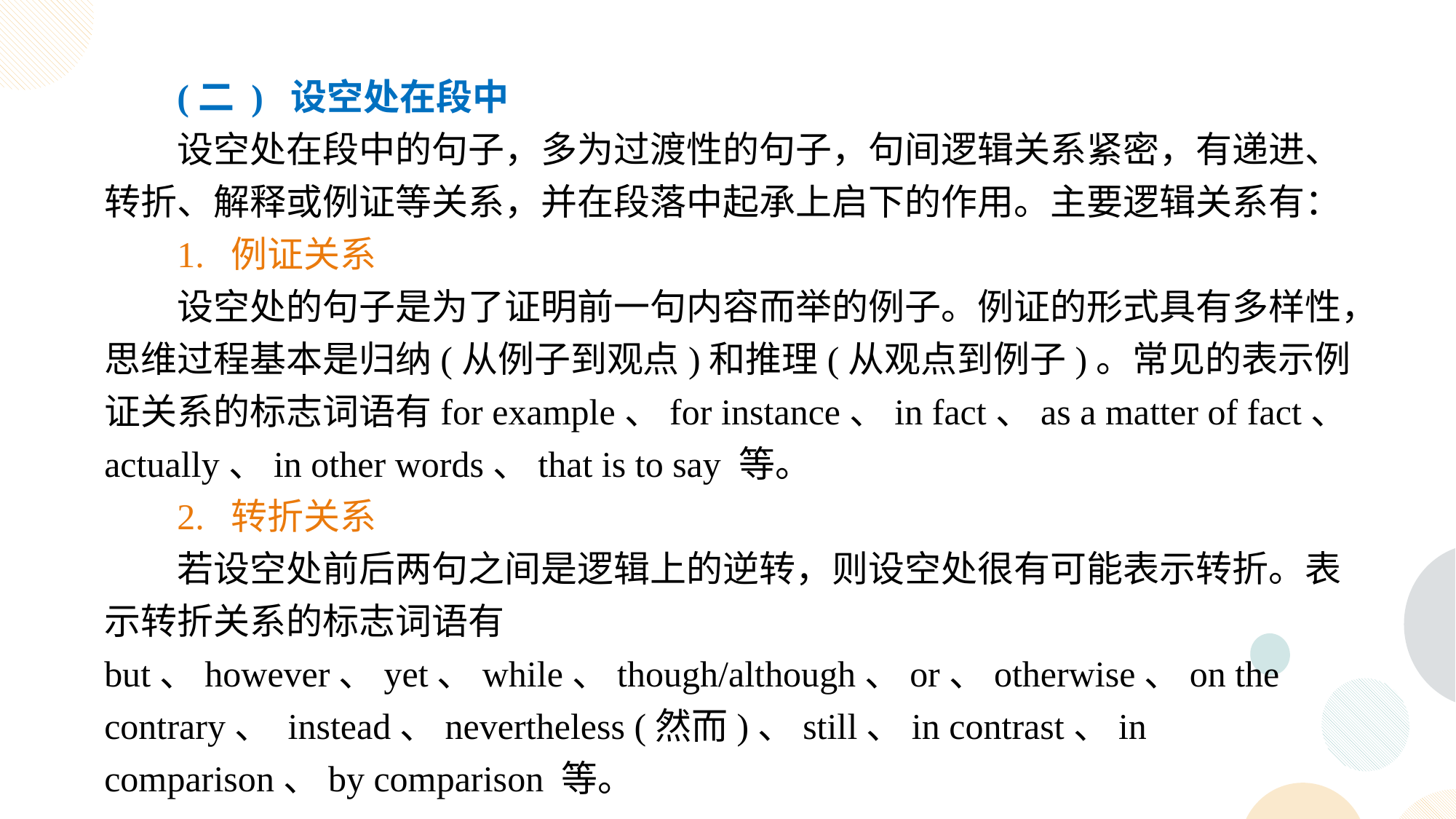

(二 )  设空处在段中
设空处在段中的句子，多为过渡性的句子，句间逻辑关系紧密，有递进、转折、解释或例证等关系，并在段落中起承上启下的作用。主要逻辑关系有：
1.  例证关系
设空处的句子是为了证明前一句内容而举的例子。例证的形式具有多样性，思维过程基本是归纳(从例子到观点)和推理(从观点到例子)。常见的表示例证关系的标志词语有for example、for instance、in fact、as a matter of fact、actually、in other words、that is to say 等。
2.  转折关系
若设空处前后两句之间是逻辑上的逆转，则设空处很有可能表示转折。表示转折关系的标志词语有 but、however、yet、while、though/although、or、otherwise、on the contrary、 instead、nevertheless (然而)、still、in contrast、in comparison、by comparison 等。